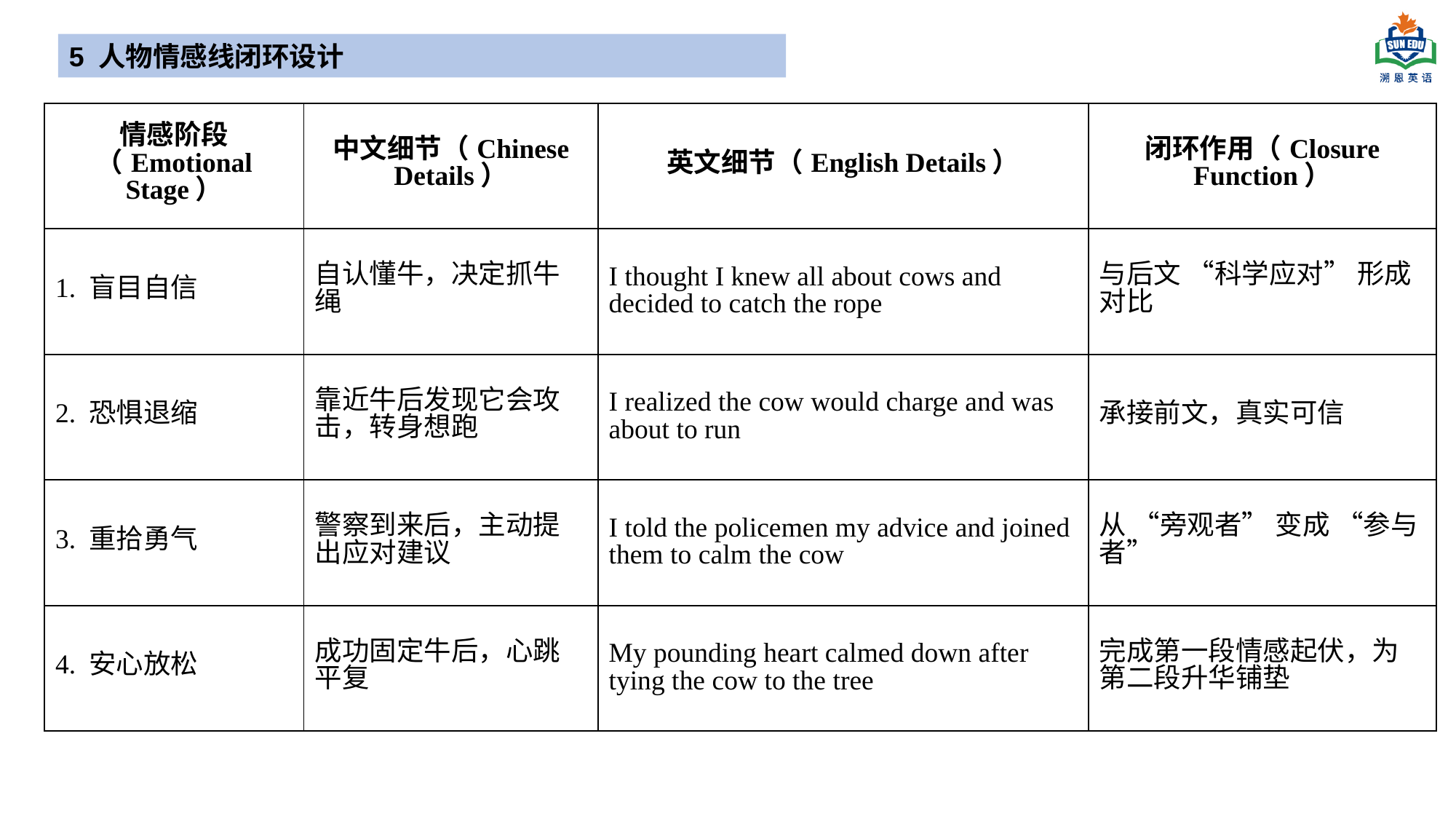

5 人物情感线闭环设计
| 情感阶段（Emotional Stage） | 中文细节（Chinese Details） | 英文细节（English Details） | 闭环作用（Closure Function） |
| --- | --- | --- | --- |
| 1. 盲目自信 | 自认懂牛，决定抓牛绳 | I thought I knew all about cows and decided to catch the rope | 与后文 “科学应对” 形成对比 |
| 2. 恐惧退缩 | 靠近牛后发现它会攻击，转身想跑 | I realized the cow would charge and was about to run | 承接前文，真实可信 |
| 3. 重拾勇气 | 警察到来后，主动提出应对建议 | I told the policemen my advice and joined them to calm the cow | 从 “旁观者” 变成 “参与者” |
| 4. 安心放松 | 成功固定牛后，心跳平复 | My pounding heart calmed down after tying the cow to the tree | 完成第一段情感起伏，为第二段升华铺垫 |